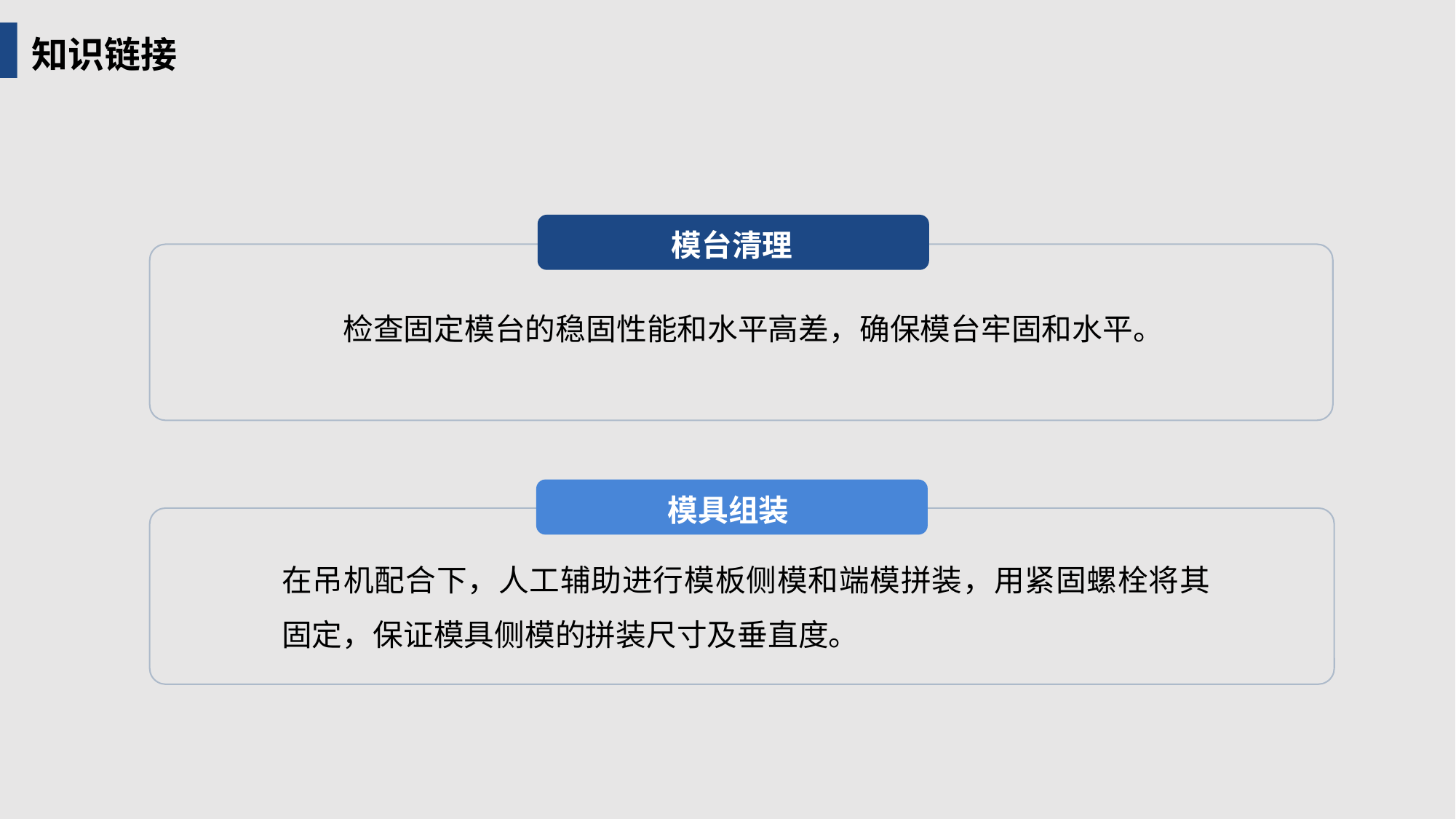

知识链接

模台清理

检查固定模台的稳固性能和水平高差，确保模台牢固和水平。

模具组装

在吊机配合下，人工辅助进行模板侧模和端模拼装，用紧固螺栓将其固定，保证模具侧模的拼装尺寸及垂直度。